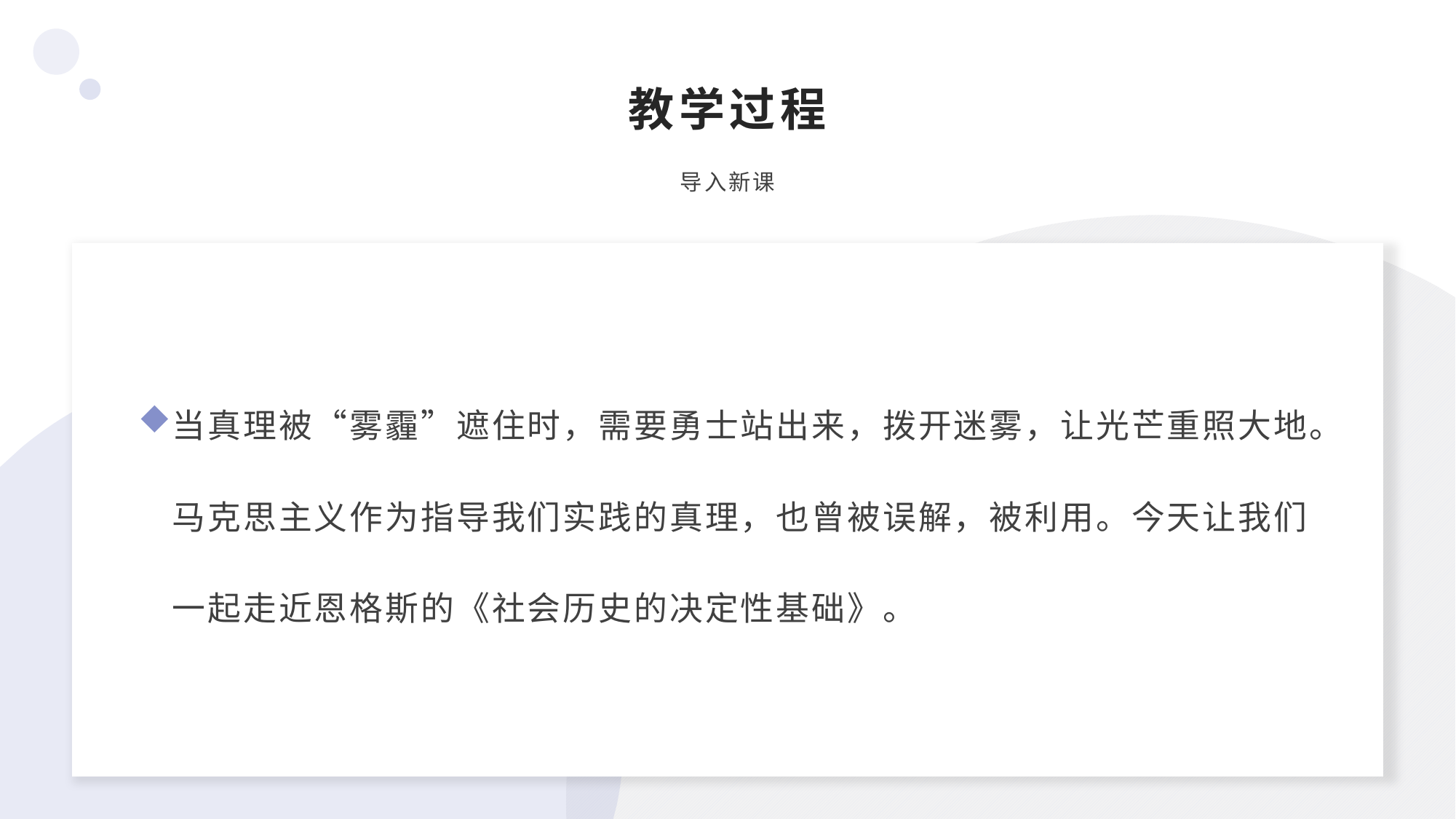

教学过程

导入新课

当真理被“雾霾”遮住时，需要勇士站出来，拨开迷雾，让光芒重照大地。马克思主义作为指导我们实践的真理，也曾被误解，被利用。今天让我们一起走近恩格斯的《社会历史的决定性基础》。